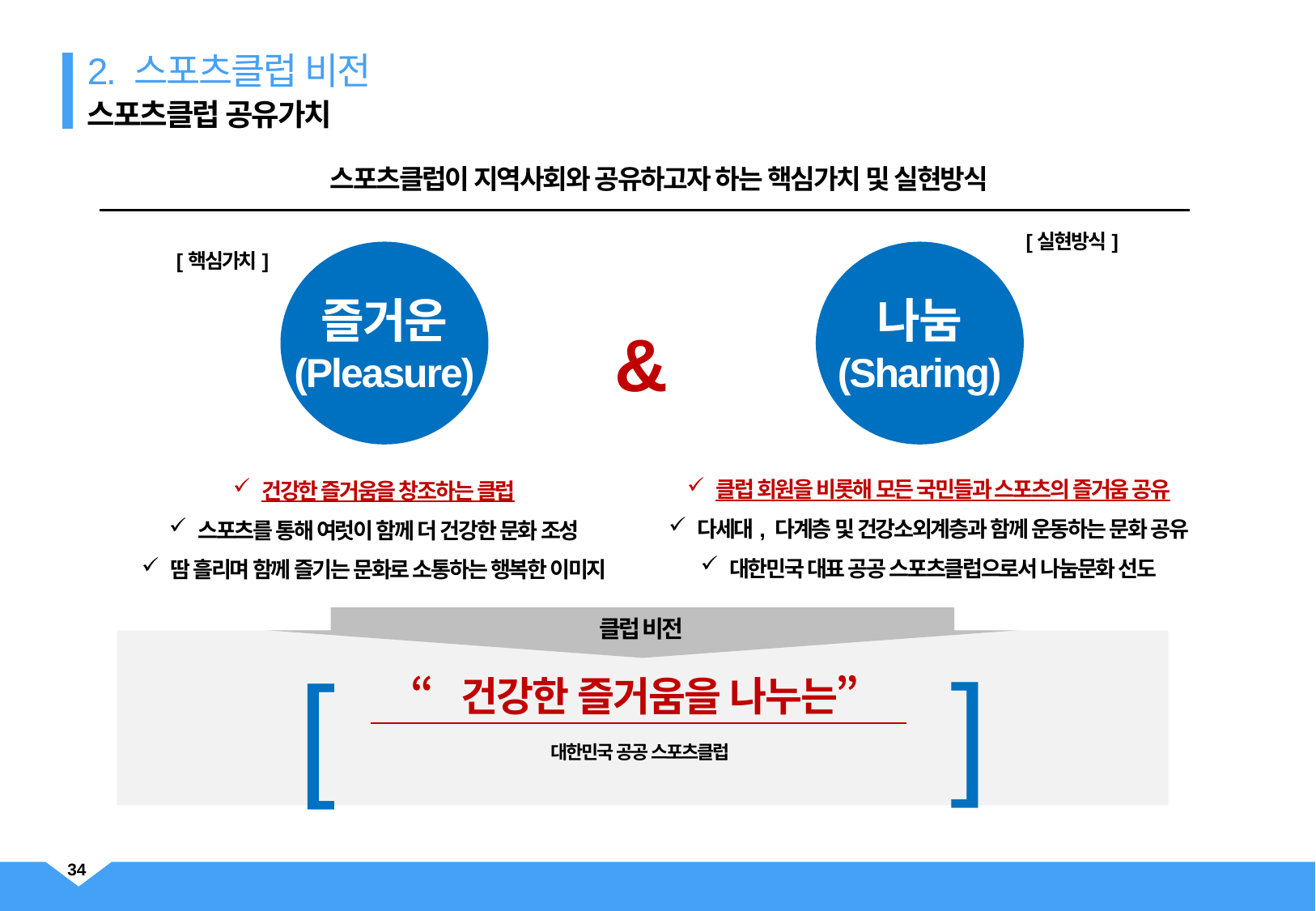

2. 스포츠클럽 비전
스포츠클럽 공유가치
스포츠클럽이 지역사회와 공유하고자 하는 핵심가치 및 실현방식
[실현방식]
[핵심가치]
즐거운
(Pleasure)
나눔
(Sharing)
&
클럽 회원을 비롯해 모든 국민들과 스포츠의 즐거움 공유
다세대, 다계층 및 건강소외계층과 함께 운동하는 문화 공유
대한민국 대표 공공 스포츠클럽으로서 나눔문화 선도
건강한 즐거움을 창조하는 클럽
스포츠를 통해 여럿이 함께 더 건강한 문화 조성
땀 흘리며 함께 즐기는 문화로 소통하는 행복한 이미지
클럽 비전

]
[
“건강한 즐거움을 나누는”
대한민국 공공 스포츠클럽